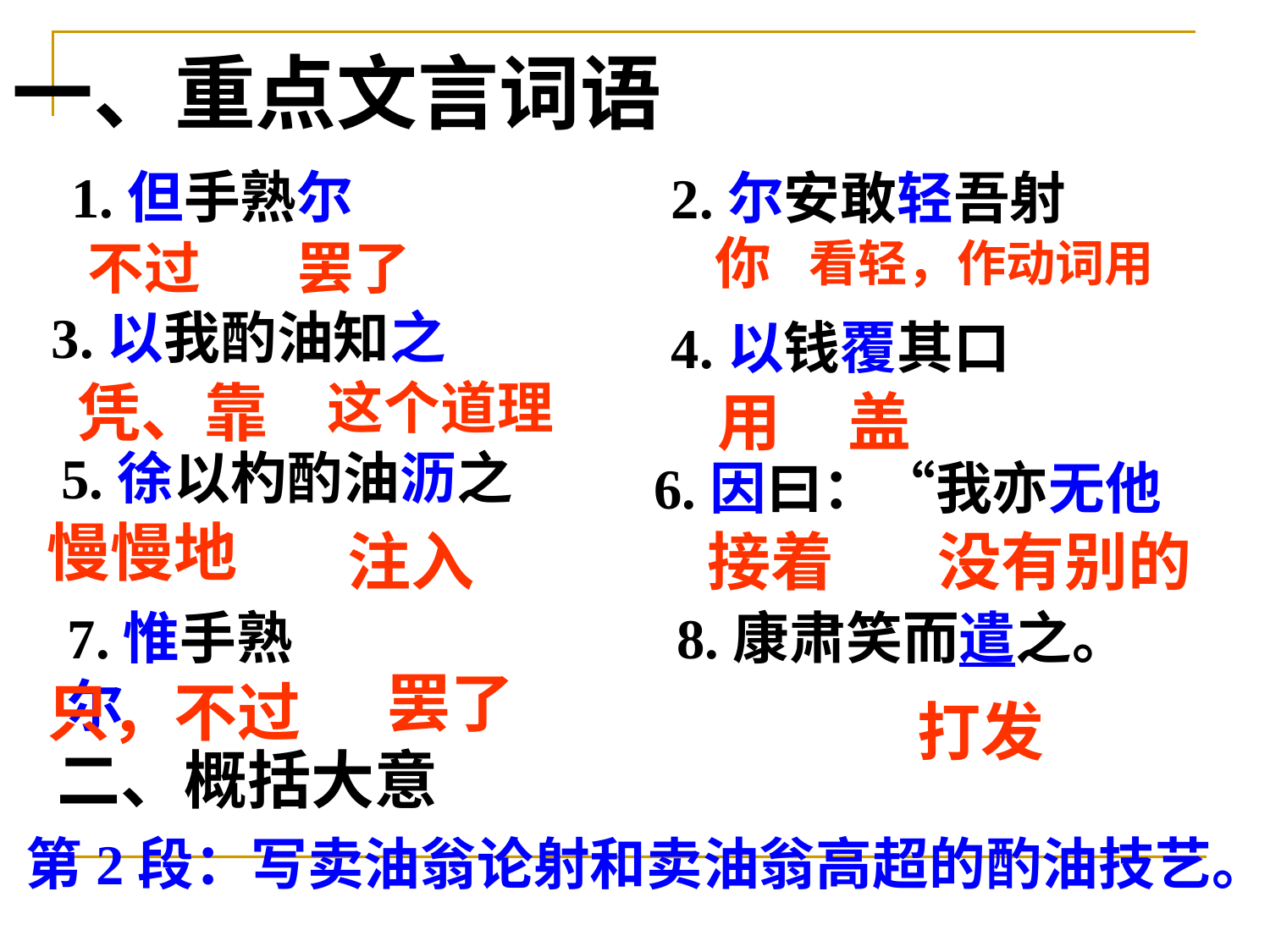

# 一、重点文言词语
1.但手熟尔
2.尔安敢轻吾射
你
不过
罢了
看轻，作动词用
3.以我酌油知之
4.以钱覆其口
凭、靠
这个道理
用
盖
5.徐以杓酌油沥之
6.因曰：“我亦无他
慢慢地
注入
接着
没有别的
7.惟手熟尔
8.康肃笑而遣之。
罢了
只，不过
打发
二、概括大意
第2段：写卖油翁论射和卖油翁高超的酌油技艺。